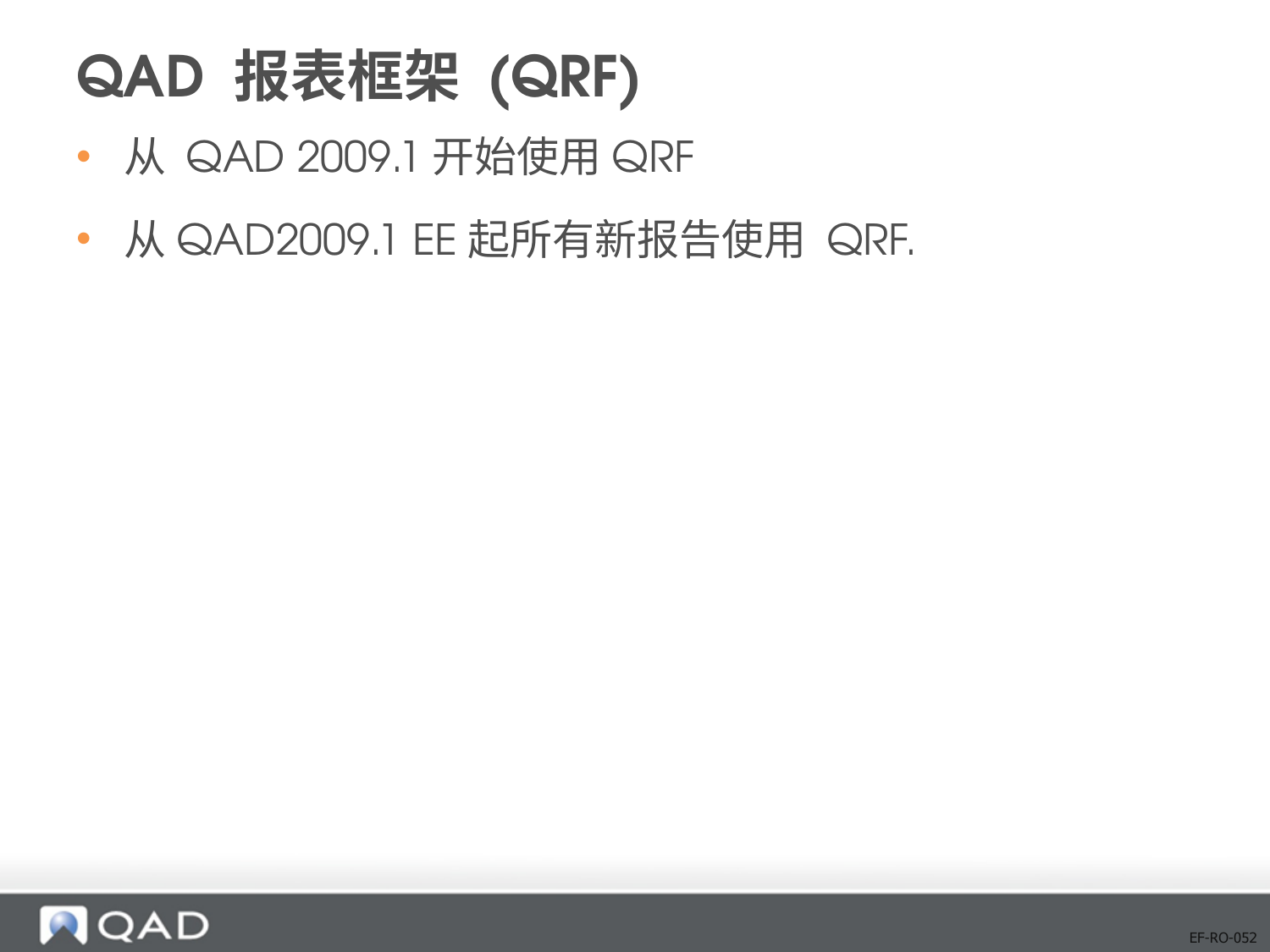

# QAD 报表框架 (QRF)
从 QAD 2009.1开始使用QRF
从QAD2009.1 EE起所有新报告使用 QRF.
EF-RO-052